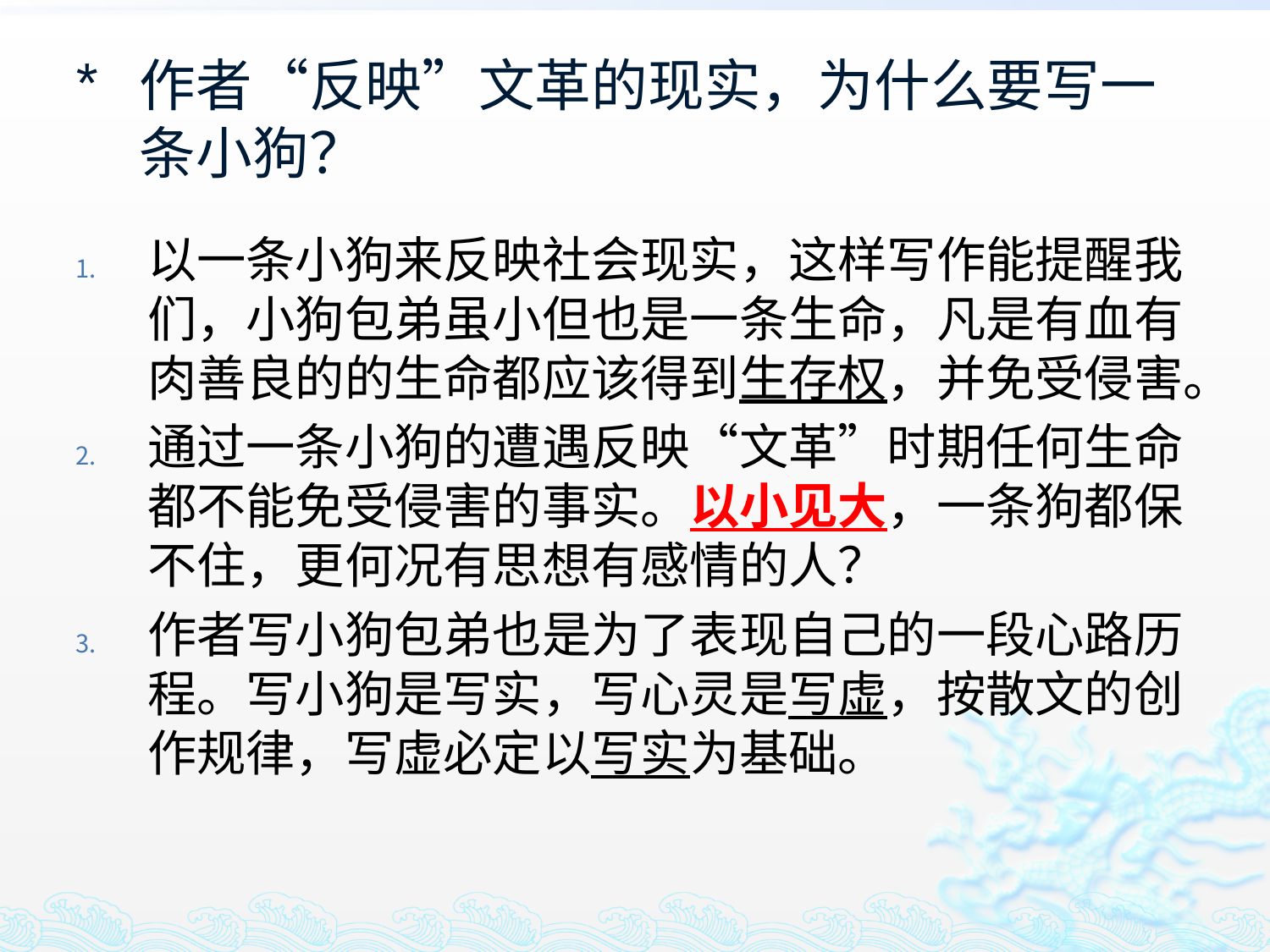

# 作者“反映”文革的现实，为什么要写一条小狗？
以一条小狗来反映社会现实，这样写作能提醒我们，小狗包弟虽小但也是一条生命，凡是有血有肉善良的的生命都应该得到生存权，并免受侵害。
通过一条小狗的遭遇反映“文革”时期任何生命都不能免受侵害的事实。以小见大，一条狗都保不住，更何况有思想有感情的人？
作者写小狗包弟也是为了表现自己的一段心路历程。写小狗是写实，写心灵是写虚，按散文的创作规律，写虚必定以写实为基础。